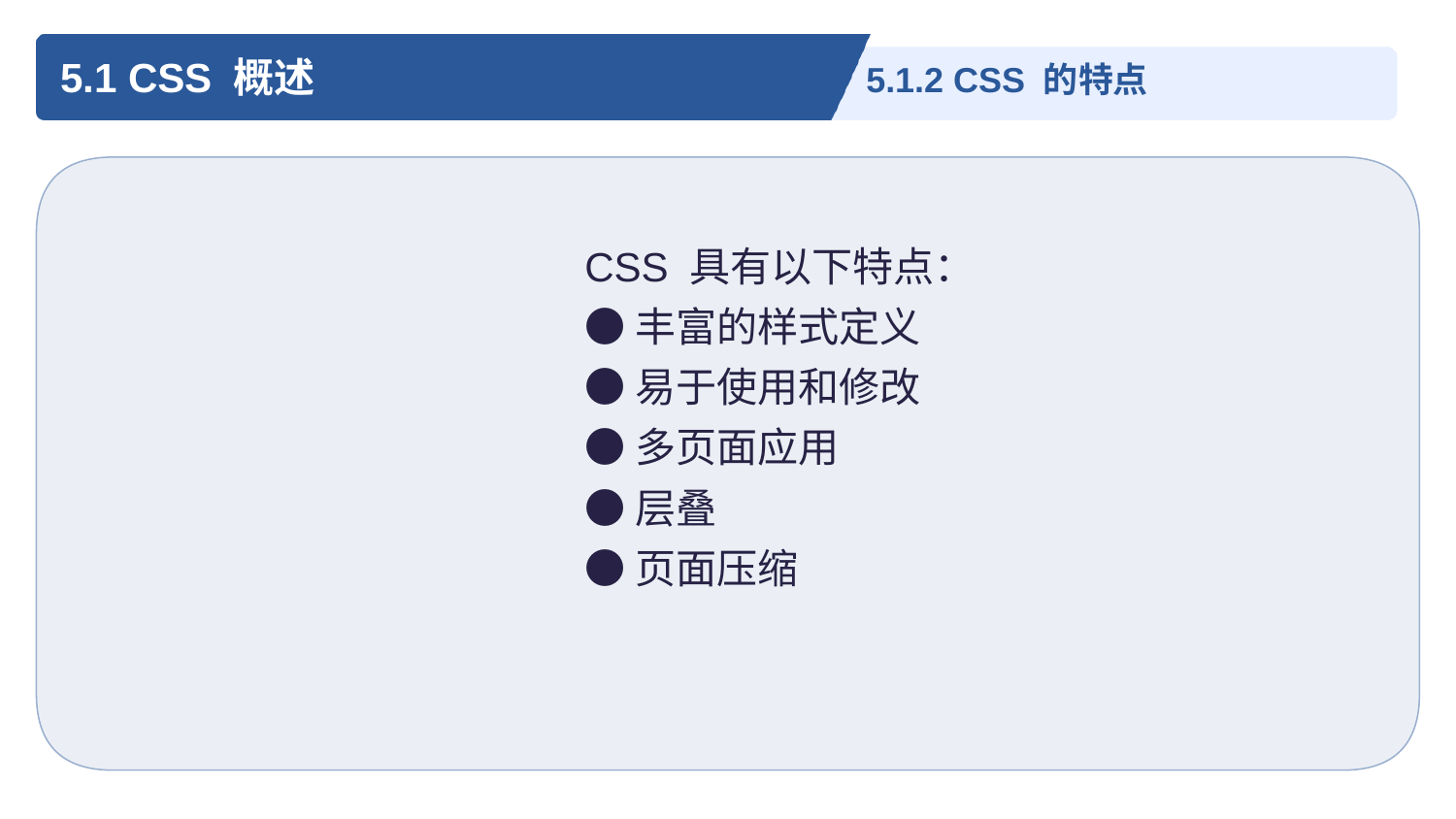

5.1 CSS 概述
5.1.2 CSS 的特点

CSS 具有以下特点：
●丰富的样式定义
●易于使用和修改
●多页面应用
●层叠
●页面压缩